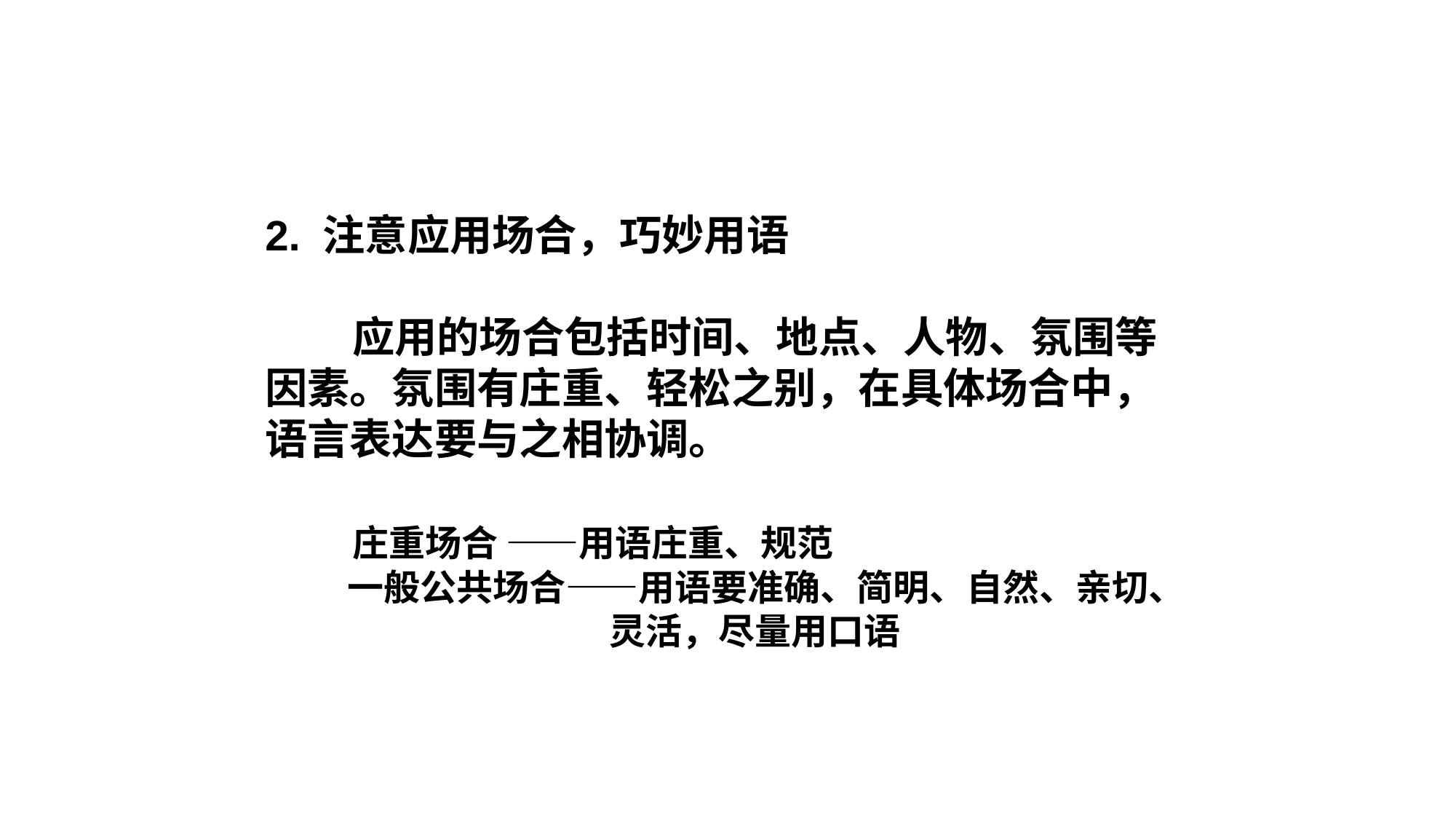

2. 注意应用场合，巧妙用语

        应用的场合包括时间、地点、人物、氛围等因素。氛围有庄重、轻松之别，在具体场合中，语言表达要与之相协调。

        庄重场合 ——用语庄重、规范
         一般公共场合——用语要准确、简明、自然、亲切、
                                         灵活，尽量用口语